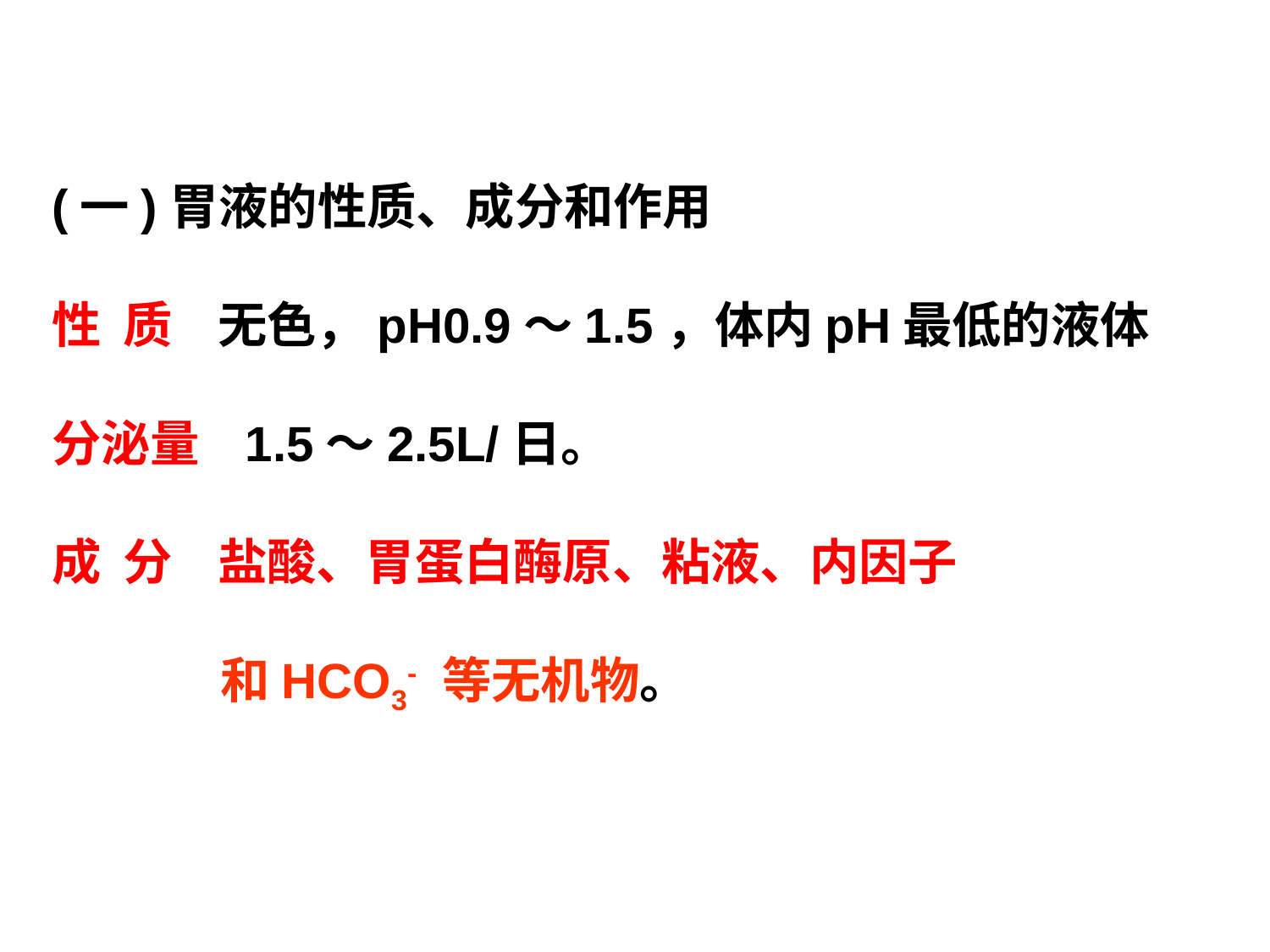

(一)胃液的性质、成分和作用

性  质    无色，pH0.9～1.5，体内pH最低的液体

分泌量   1.5～2.5L/日。

成  分    盐酸、胃蛋白酶原、粘液、内因子

              和HCO3- 等无机物。